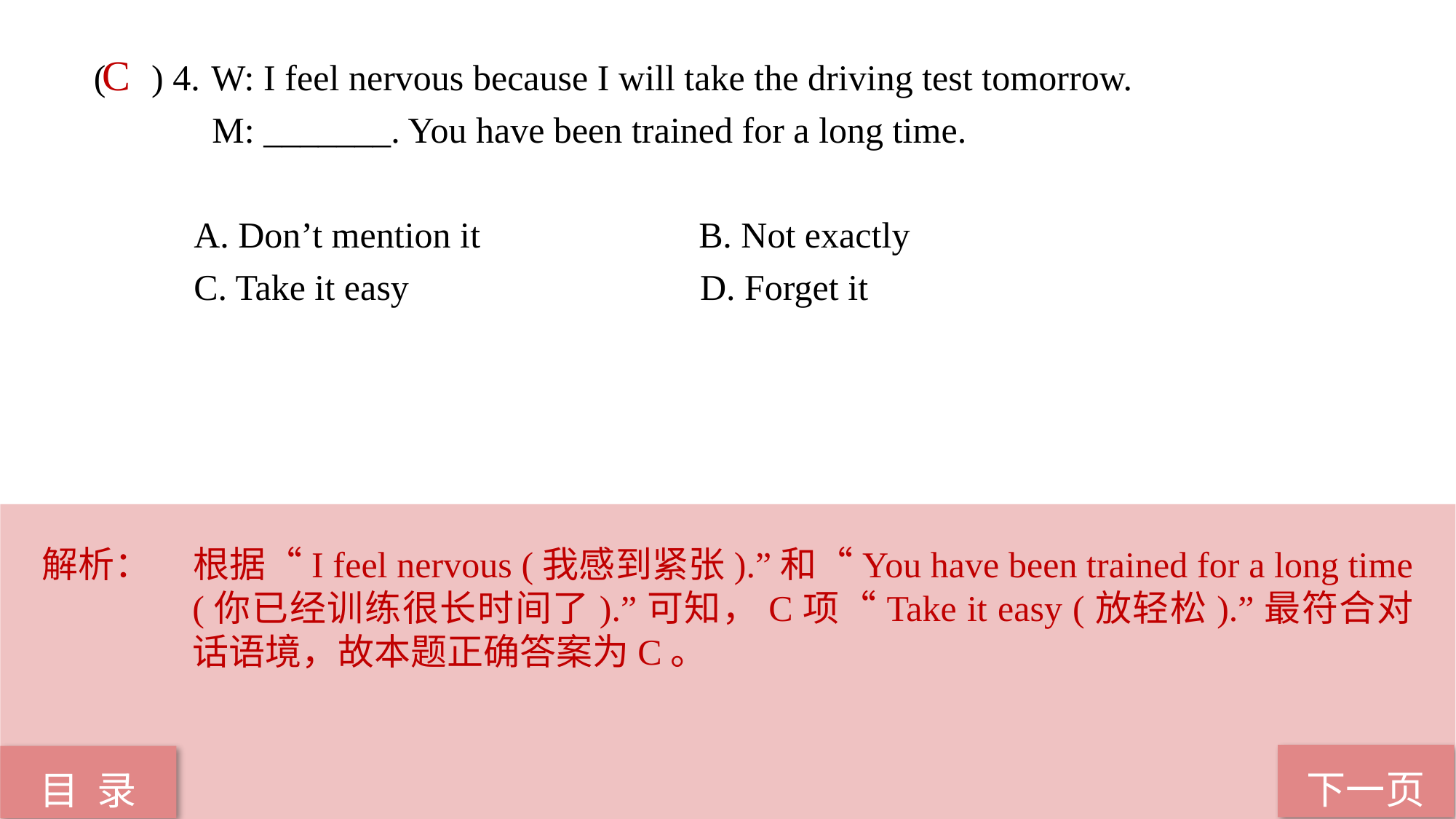

(     ) 4.	 W: I feel nervous because I will take the driving test tomorrow.
             M: _______. You have been trained for a long time.

           A. Don’t mention it                        B. Not exactly
           C. Take it easy                                D. Forget it
C
解析：	根据“I feel nervous (我感到紧张).”和“You have been trained for a long time (你已经训练很长时间了).”可知，C项“Take it easy (放轻松).”最符合对话语境，故本题正确答案为C。